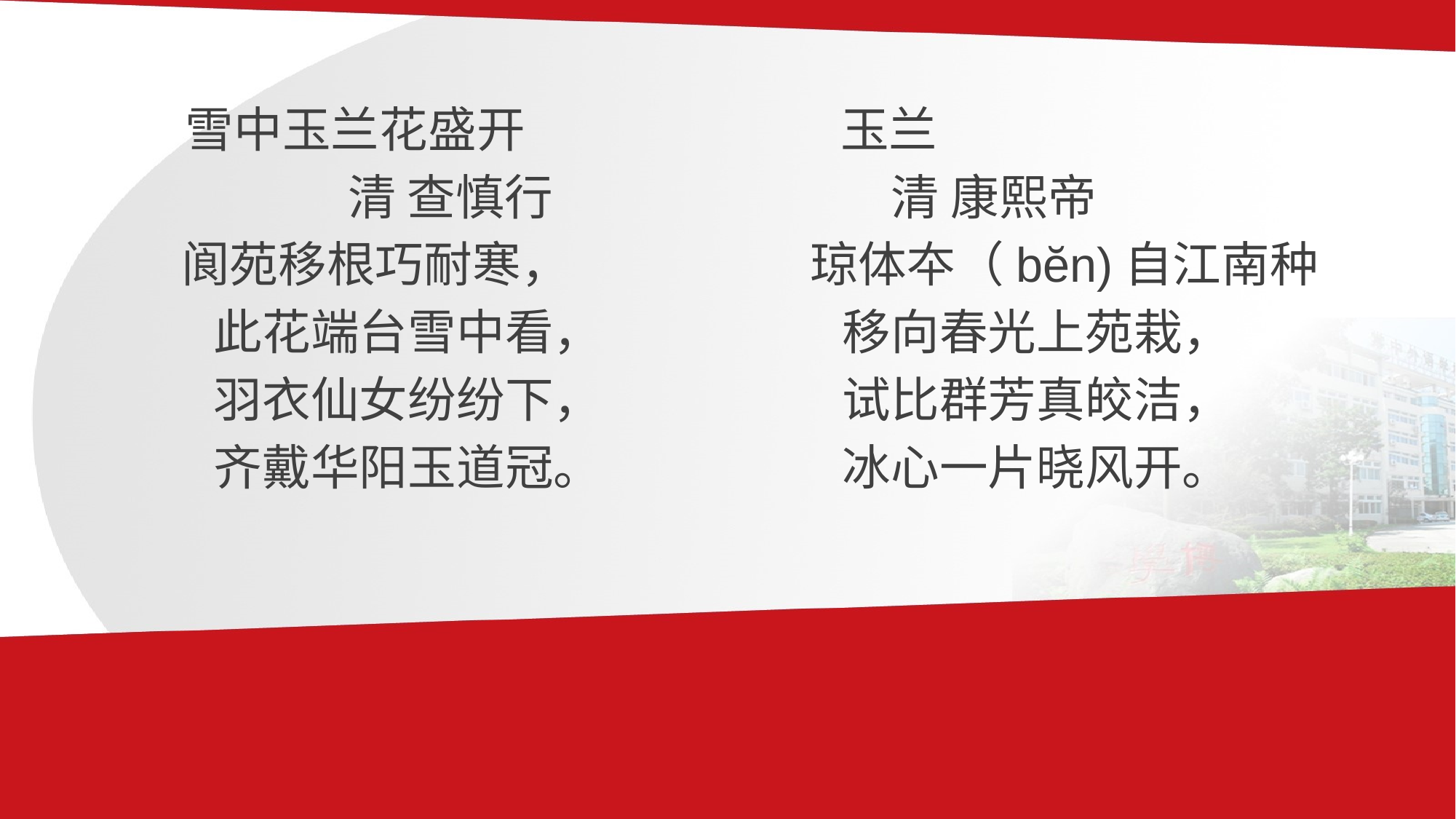

雪中玉兰花盛开                             玉兰
清 查慎行                               清 康熙帝
    阆苑移根巧耐寒，                      琼体夲（bĕn)自江南种
此花端台雪中看，                      移向春光上苑栽，
羽衣仙女纷纷下，                      试比群芳真皎洁，
齐戴华阳玉道冠。                      冰心一片晓风开。